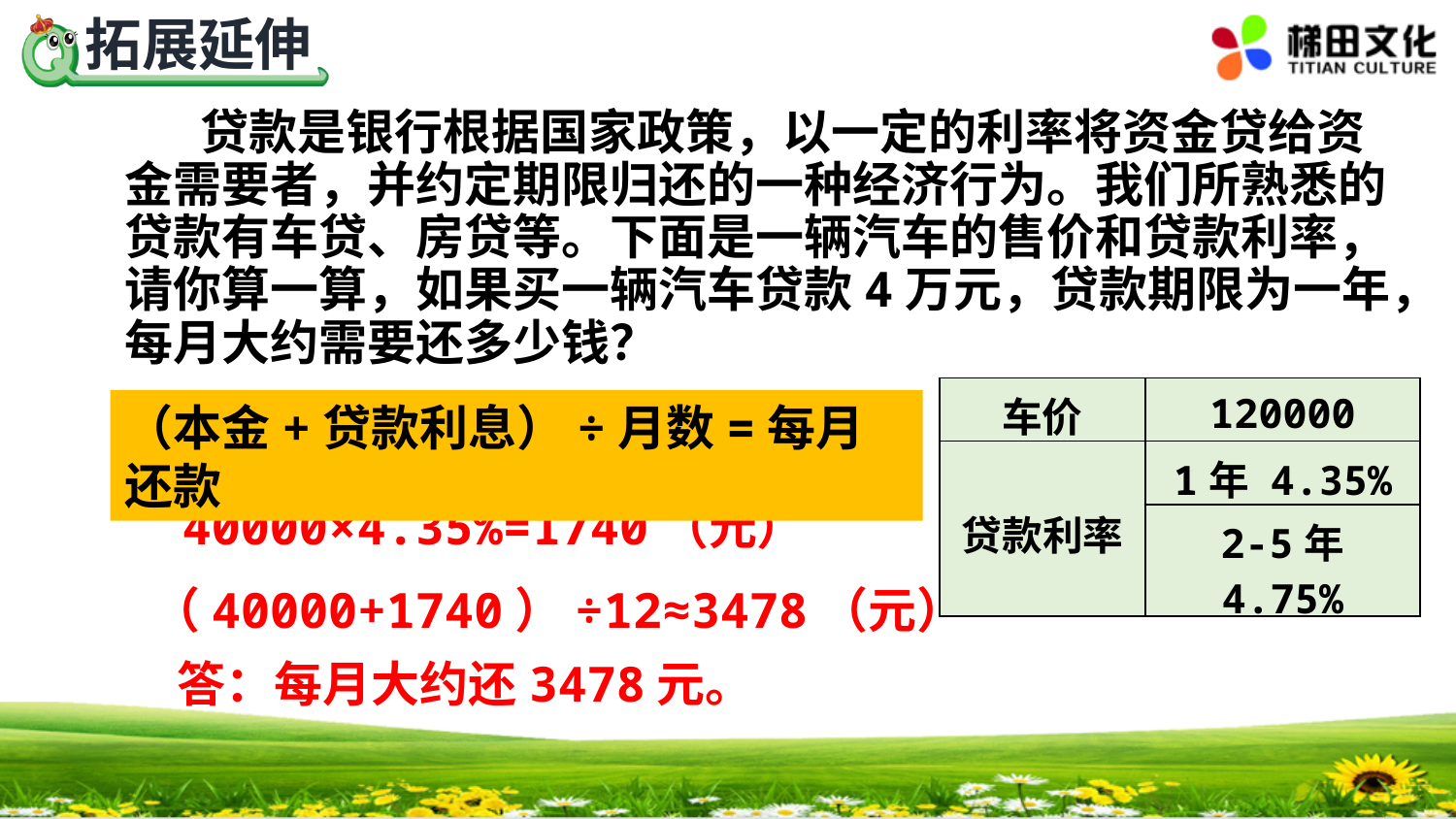

贷款是银行根据国家政策，以一定的利率将资金贷给资金需要者，并约定期限归还的一种经济行为。我们所熟悉的贷款有车贷、房贷等。下面是一辆汽车的售价和贷款利率，请你算一算，如果买一辆汽车贷款4万元，贷款期限为一年，每月大约需要还多少钱？
| 车价 | 120000 |
| --- | --- |
| 贷款利率 | 1年 4.35% |
|  | 2-5年 4.75% |
（本金+贷款利息）÷月数=每月还款
40000×4.35%=1740（元）
（40000+1740）÷12≈3478（元）
答：每月大约还3478元。